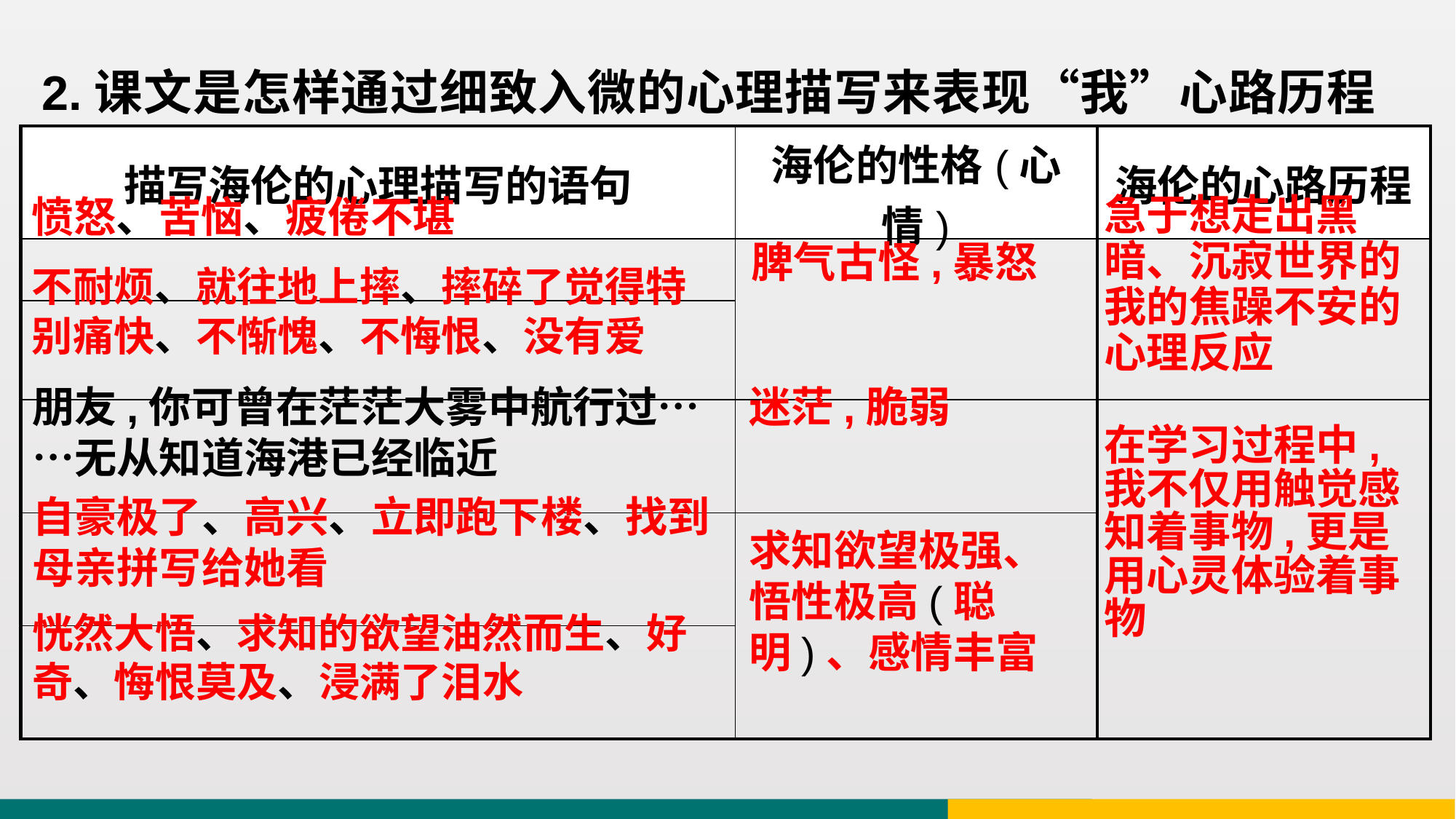

2.课文是怎样通过细致入微的心理描写来表现“我”心路历程的？
| 描写海伦的心理描写的语句 | 海伦的性格(心情) | 海伦的心路历程 |
| --- | --- | --- |
|  |  |  |
|  |  |  |
|  |  |  |
|  |  |  |
|  |  |  |
愤怒、苦恼、疲倦不堪
急于想走出黑暗、沉寂世界的我的焦躁不安的心理反应
脾气古怪,暴怒
不耐烦、就往地上摔、摔碎了觉得特别痛快、不惭愧、不悔恨、没有爱
朋友,你可曾在茫茫大雾中航行过……无从知道海港已经临近
迷茫,脆弱
在学习过程中,我不仅用触觉感知着事物,更是用心灵体验着事物
自豪极了、高兴、立即跑下楼、找到母亲拼写给她看
求知欲望极强、悟性极高(聪明)、感情丰富
恍然大悟、求知的欲望油然而生、好奇、悔恨莫及、浸满了泪水